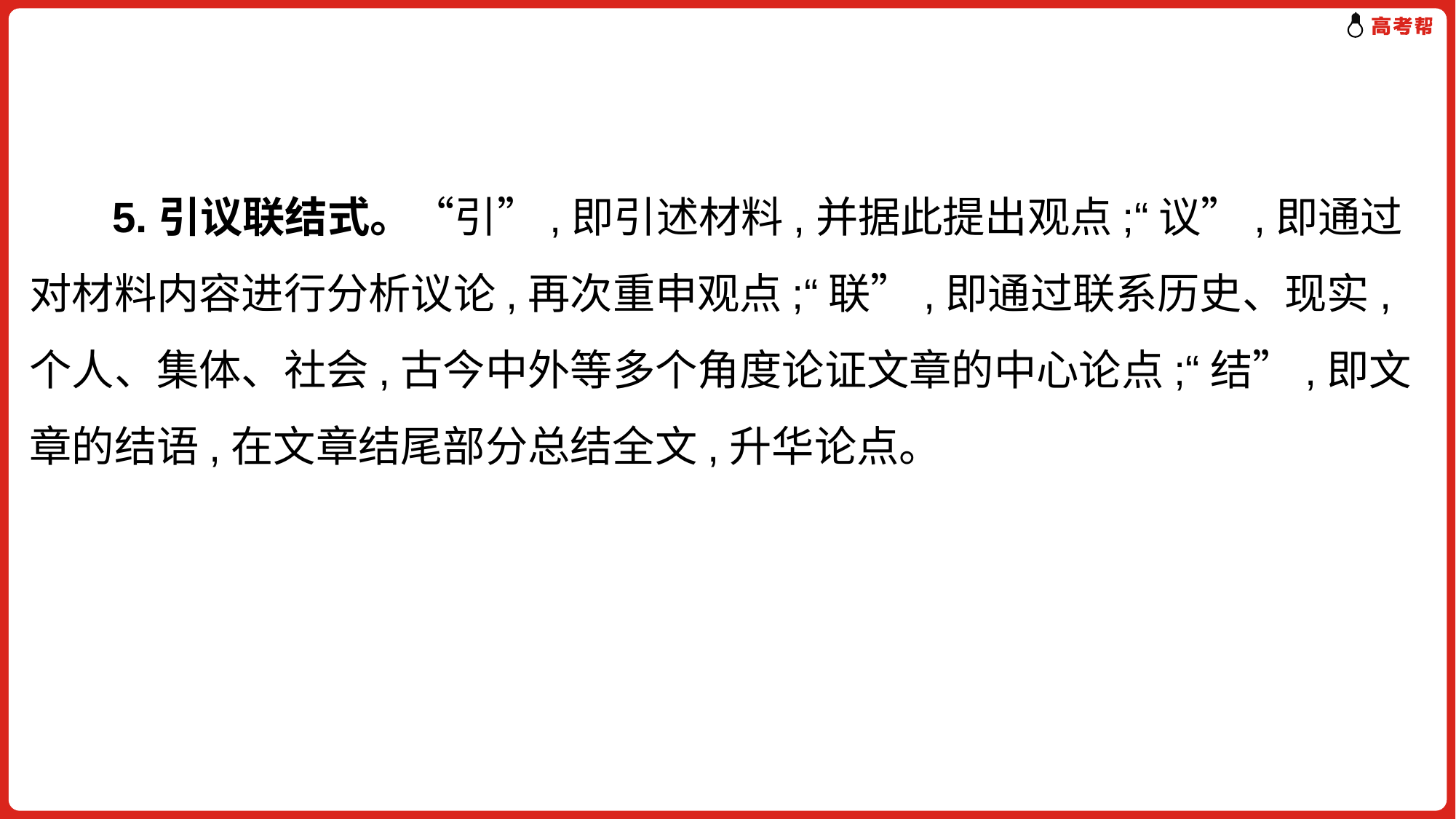

5.引议联结式。“引”,即引述材料,并据此提出观点;“议”,即通过对材料内容进行分析议论,再次重申观点;“联”,即通过联系历史、现实,个人、集体、社会,古今中外等多个角度论证文章的中心论点;“结”,即文章的结语,在文章结尾部分总结全文,升华论点。